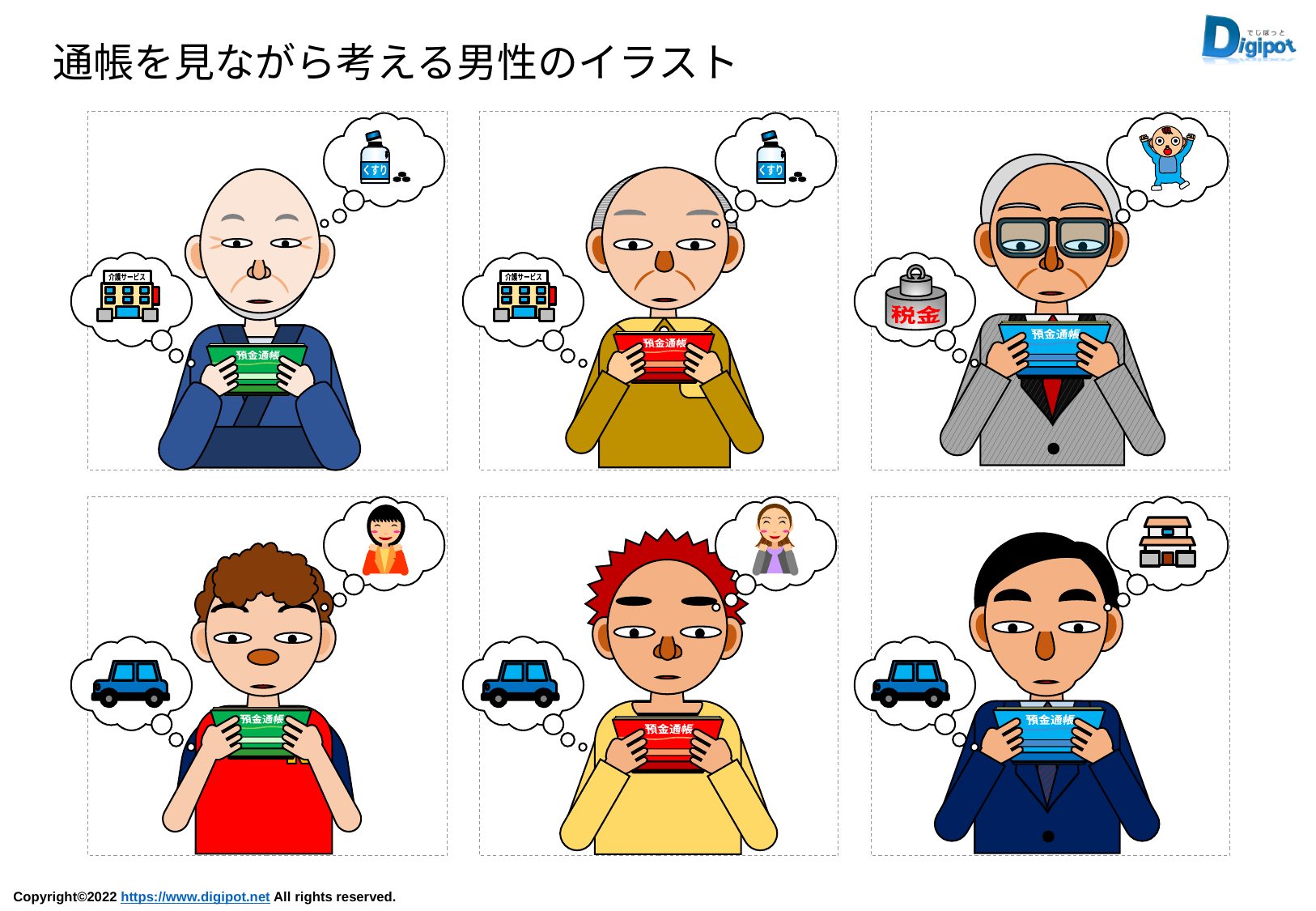

通帳を見ながら考える男性のイラスト

くすり

預金通帳

〇〇〇銀行

介護サービス

くすり

預金通帳

〇〇〇銀行

介護サービス

預金通帳

〇〇〇銀行

税金

預金通帳

〇〇〇銀行

預金通帳

〇〇〇銀行

預金通帳

〇〇〇銀行